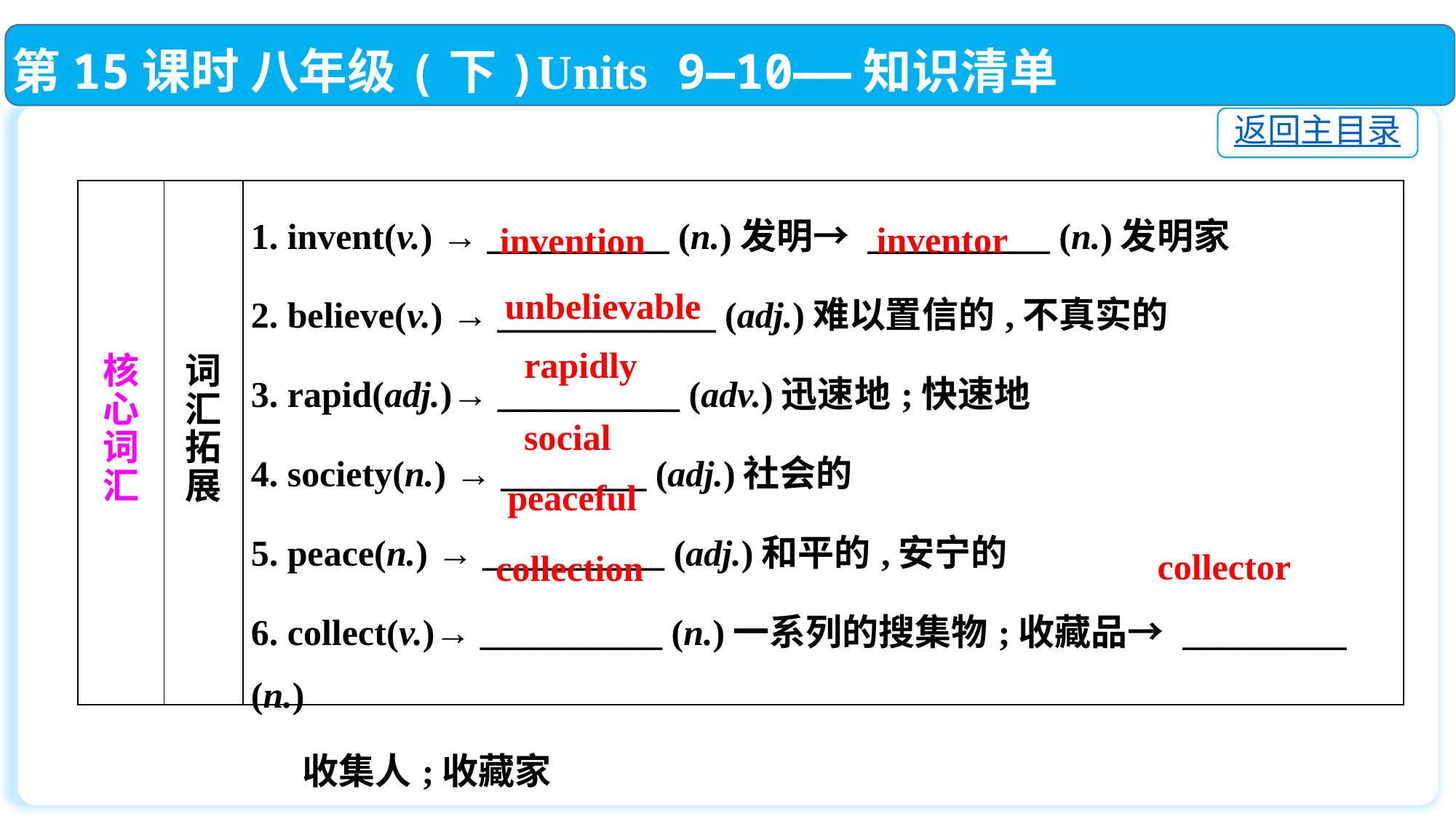

第15课时 八年级(下)Units 9—10——知识清单

返回主目录
| 核 心 词 汇 | 词 汇 拓 展 | 1. invent(v.) → \_\_\_\_\_\_\_\_\_\_ (n.)发明→ \_\_\_\_\_\_\_\_\_\_ (n.)发明家 2. believe(v.) → \_\_\_\_\_\_\_\_\_\_\_\_ (adj.)难以置信的,不真实的 3. rapid(adj.)→ \_\_\_\_\_\_\_\_\_\_ (adv.)迅速地;快速地 4. society(n.) → \_\_\_\_\_\_\_\_ (adj.)社会的 5. peace(n.) → \_\_\_\_\_\_\_\_\_\_ (adj.)和平的,安宁的 6. collect(v.)→ \_\_\_\_\_\_\_\_\_\_ (n.)一系列的搜集物;收藏品→ \_\_\_\_\_\_\_\_\_ (n.) 收集人;收藏家 |
| --- | --- | --- |
 inventor
invention

unbelievable
rapidly

social
peaceful
collector
collection